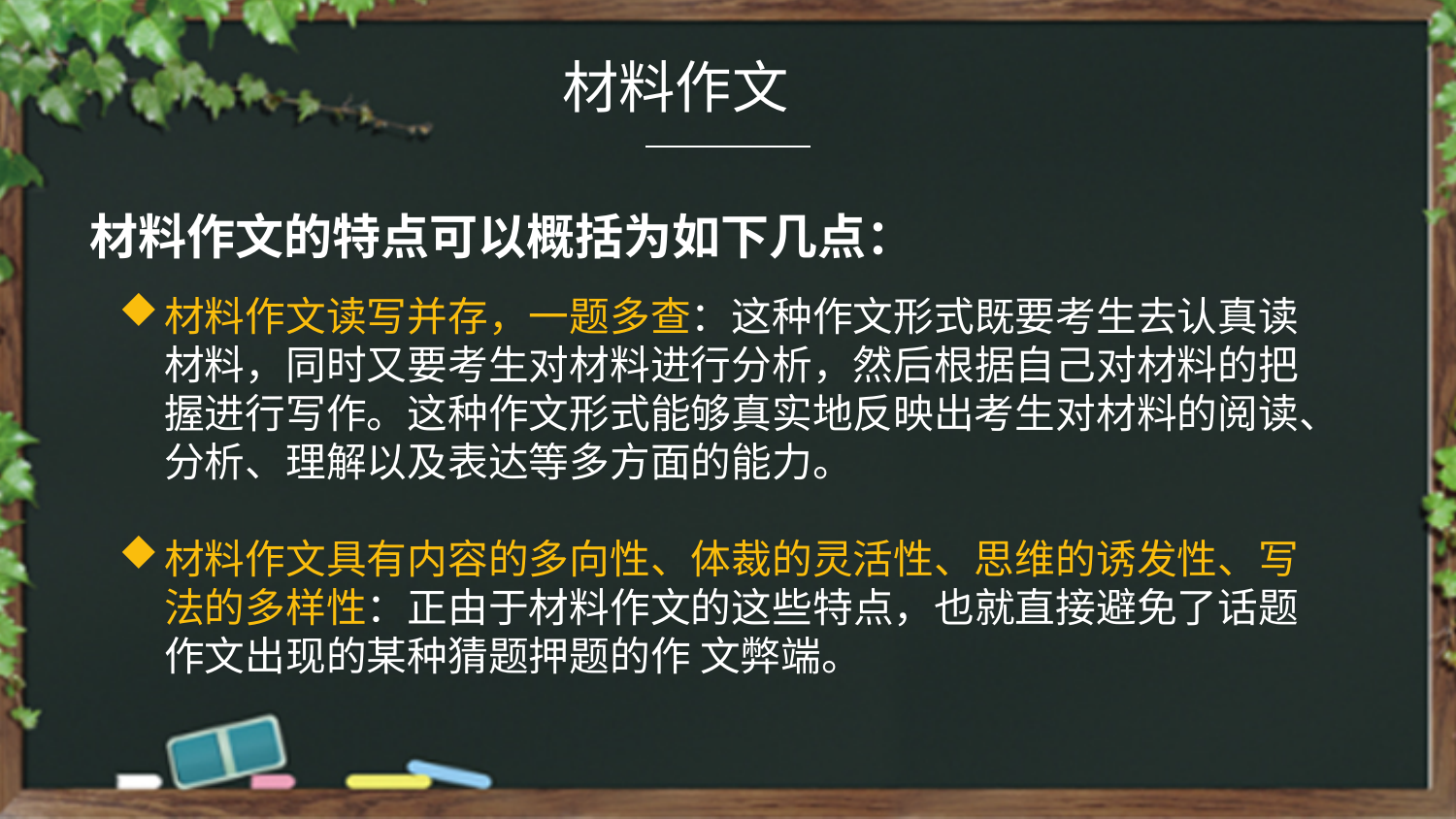

材料作文
材料作文的特点可以概括为如下几点：
材料作文读写并存，一题多查：这种作文形式既要考生去认真读材料，同时又要考生对材料进行分析，然后根据自己对材料的把握进行写作。这种作文形式能够真实地反映出考生对材料的阅读、分析、理解以及表达等多方面的能力。

材料作文具有内容的多向性、体裁的灵活性、思维的诱发性、写法的多样性：正由于材料作文的这些特点，也就直接避免了话题作文出现的某种猜题押题的作 文弊端。